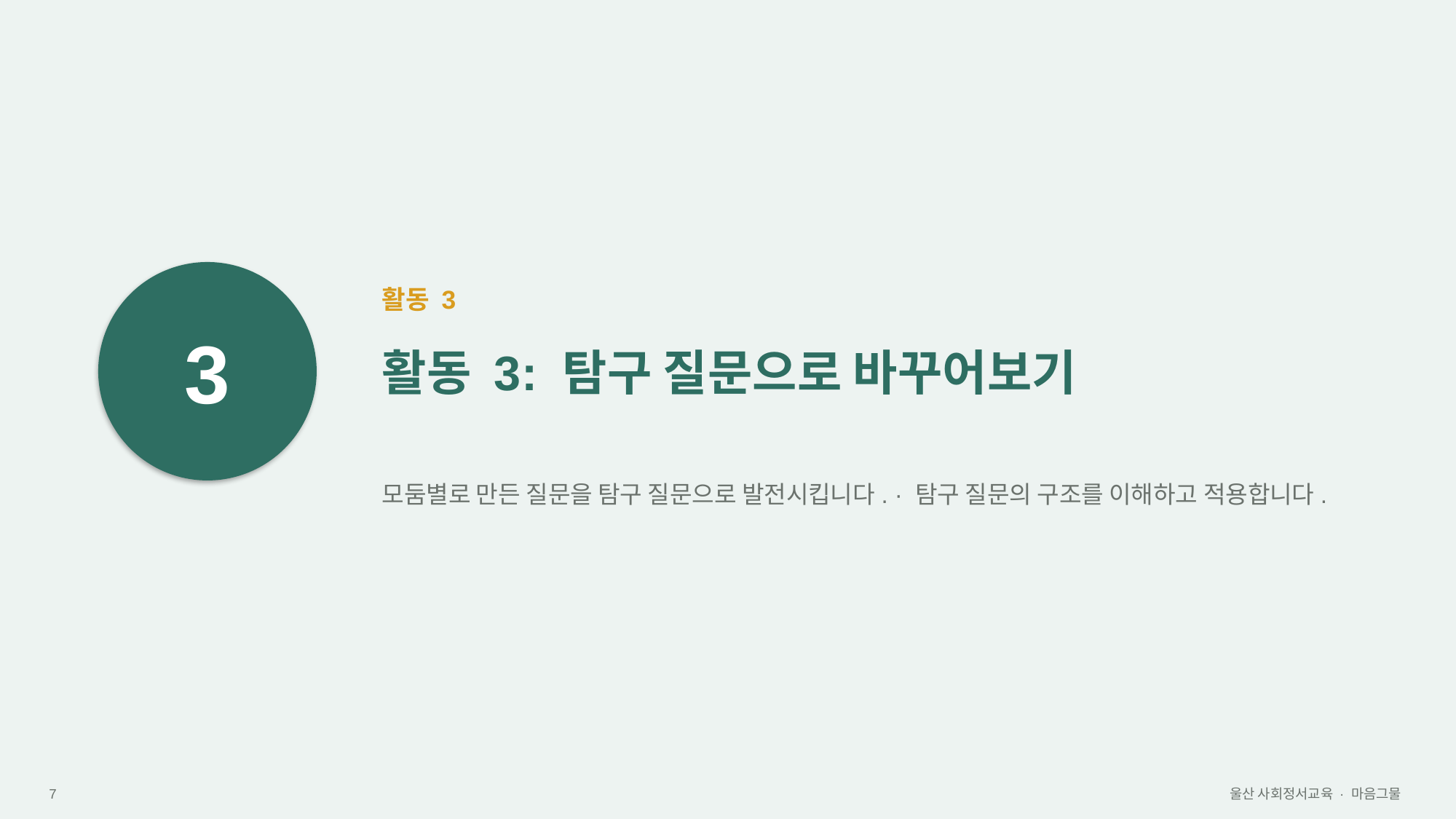

3
활동 3
활동 3: 탐구 질문으로 바꾸어보기
모둠별로 만든 질문을 탐구 질문으로 발전시킵니다. · 탐구 질문의 구조를 이해하고 적용합니다.
7
울산 사회정서교육 · 마음그물